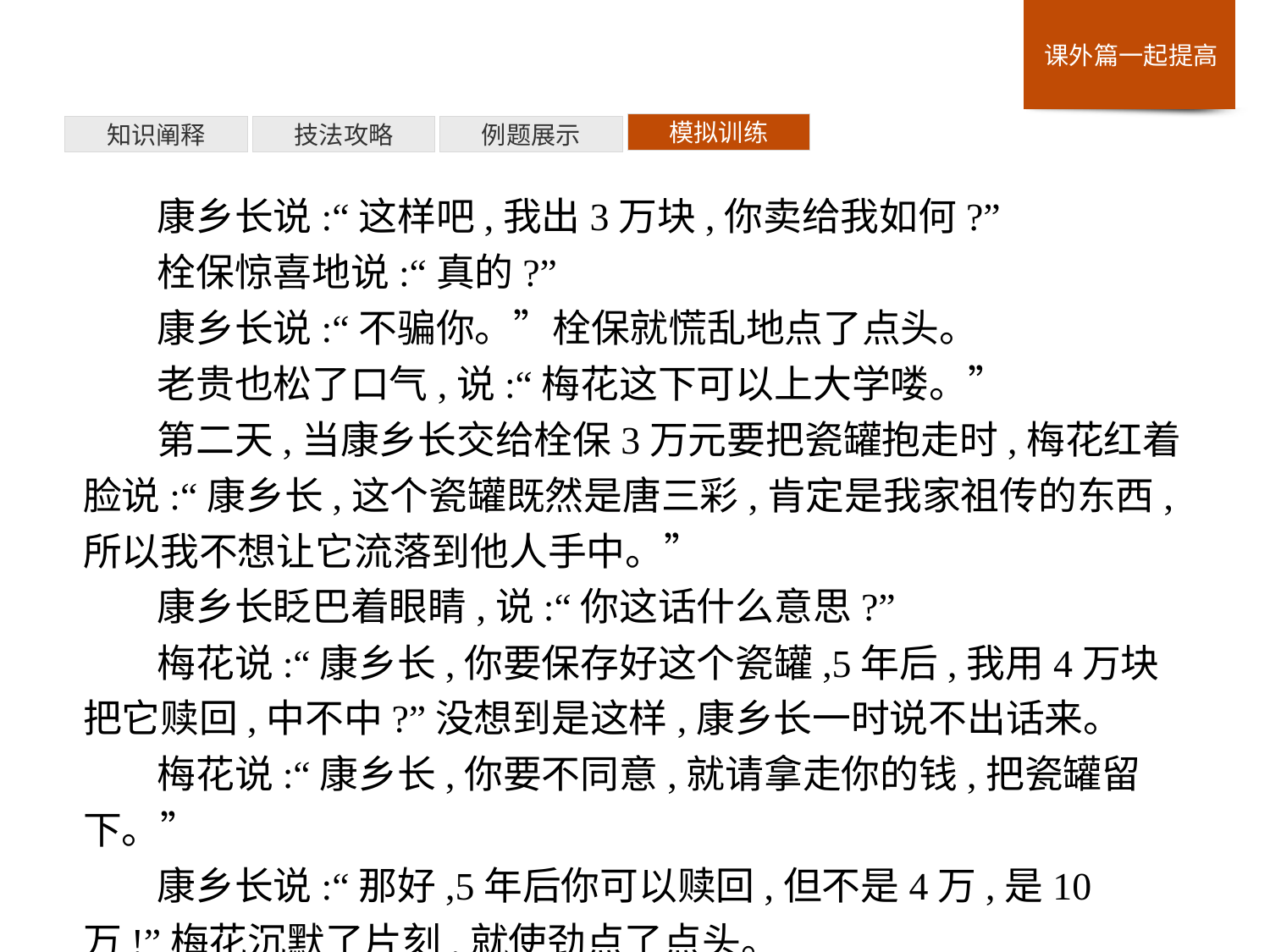

模拟训练
例题展示
技法攻略
知识阐释
康乡长说:“这样吧,我出3万块,你卖给我如何?”
栓保惊喜地说:“真的?”
康乡长说:“不骗你。”栓保就慌乱地点了点头。
老贵也松了口气,说:“梅花这下可以上大学喽。”
第二天,当康乡长交给栓保3万元要把瓷罐抱走时,梅花红着脸说:“康乡长,这个瓷罐既然是唐三彩,肯定是我家祖传的东西,所以我不想让它流落到他人手中。”
康乡长眨巴着眼睛,说:“你这话什么意思?”
梅花说:“康乡长,你要保存好这个瓷罐,5年后,我用4万块把它赎回,中不中?”没想到是这样,康乡长一时说不出话来。
梅花说:“康乡长,你要不同意,就请拿走你的钱,把瓷罐留下。”
康乡长说:“那好,5年后你可以赎回,但不是4万,是10万!”梅花沉默了片刻,就使劲点了点头。